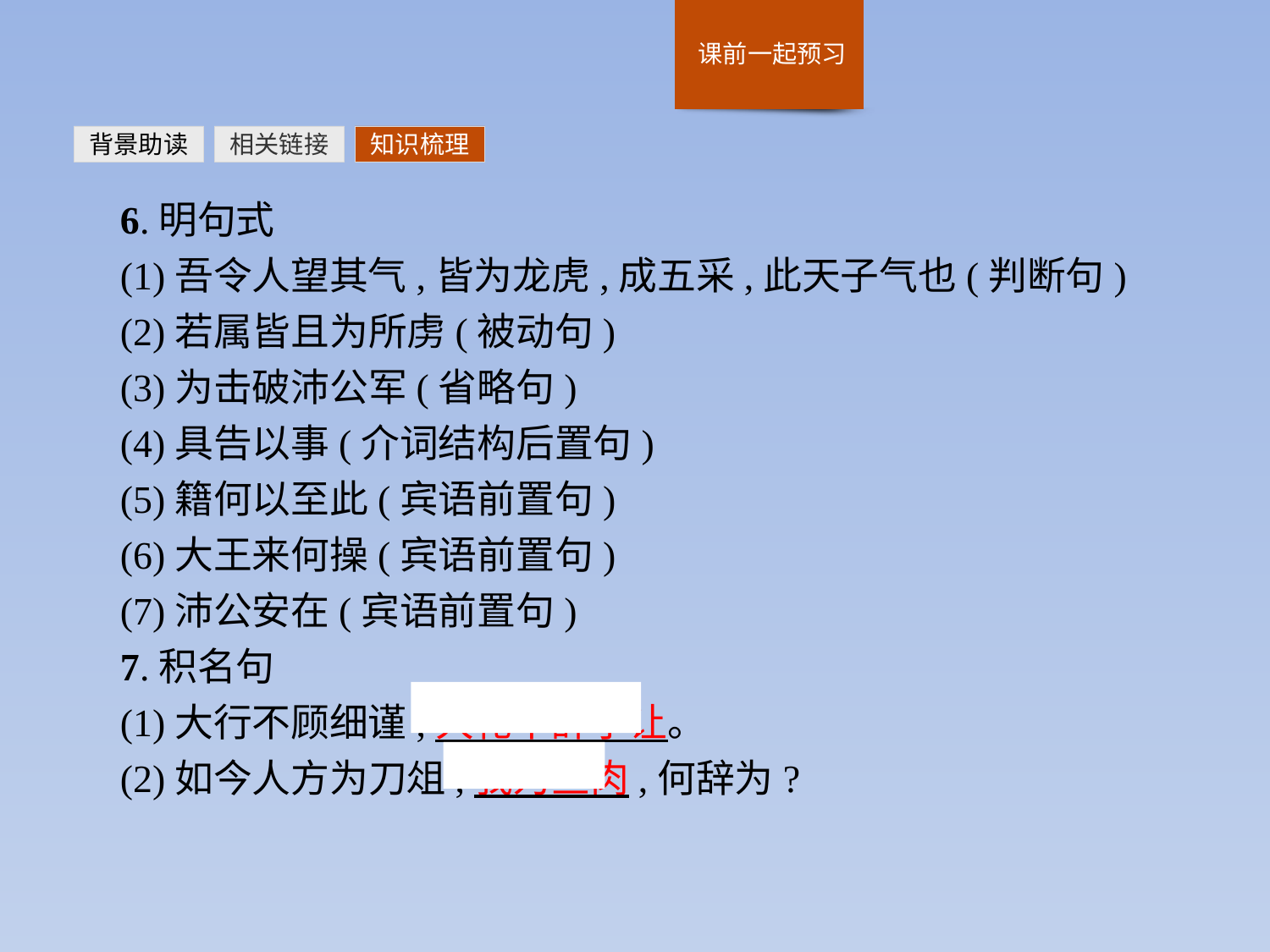

背景助读
相关链接
知识梳理
6.明句式
(1)吾令人望其气,皆为龙虎,成五采,此天子气也(判断句)
(2)若属皆且为所虏(被动句)
(3)为击破沛公军(省略句)
(4)具告以事(介词结构后置句)
(5)籍何以至此(宾语前置句)
(6)大王来何操(宾语前置句)
(7)沛公安在(宾语前置句)
7.积名句
(1)大行不顾细谨,大礼不辞小让。
(2)如今人方为刀俎,我为鱼肉,何辞为?